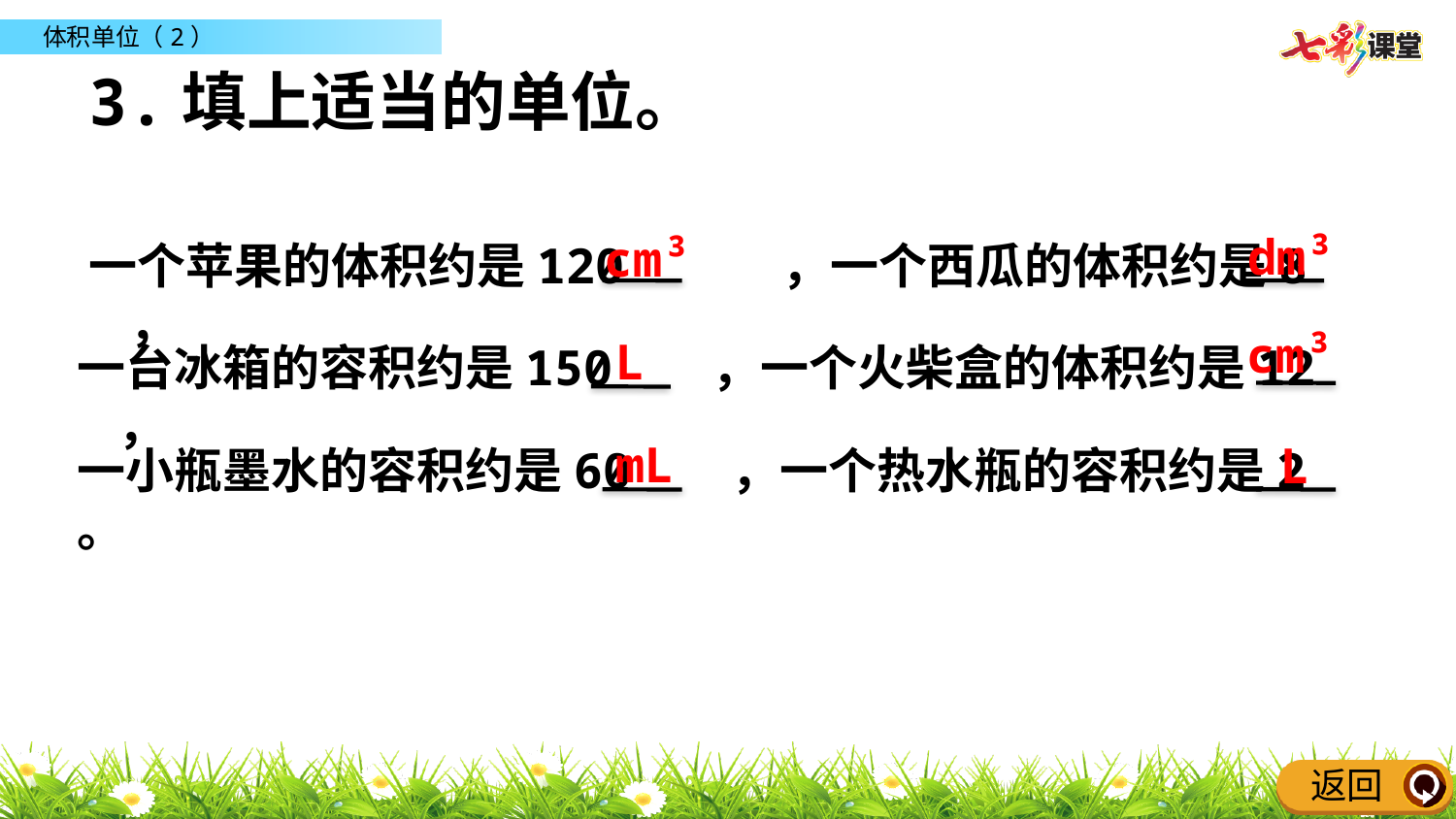

3.填上适当的单位。
dm³
cm³
一个苹果的体积约是120     ，一个西瓜的体积约是8    ，
cm³
L
一台冰箱的容积约是150   ，一个火柴盒的体积约是12    ，
mL
L
一小瓶墨水的容积约是60   ，一个热水瓶的容积约是2    。